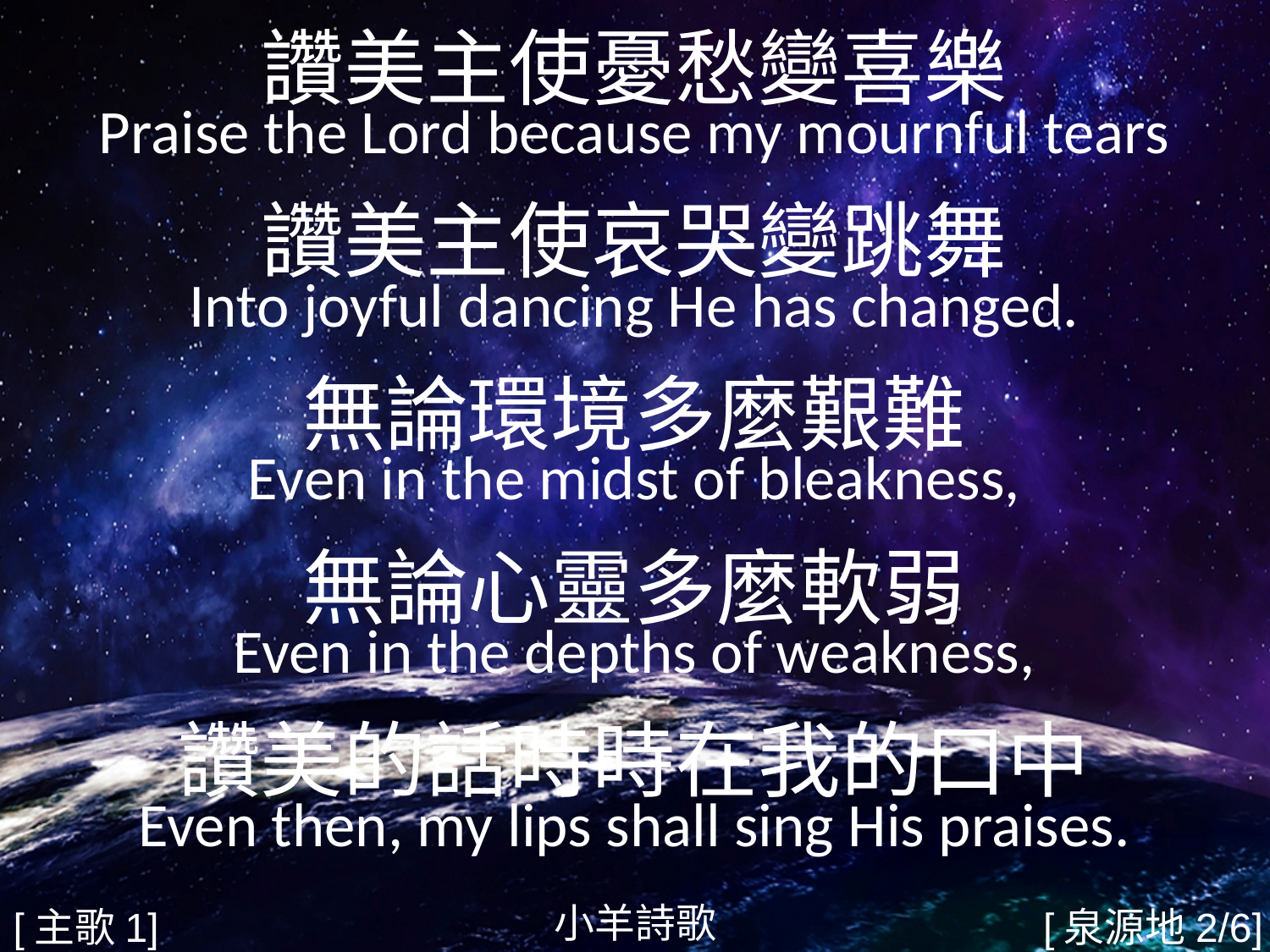

讚美主使憂愁變喜樂
Praise the Lord because my mournful tears

讚美主使哀哭變跳舞
Into joyful dancing He has changed.

無論環境多麼艱難
Even in the midst of bleakness,

無論心靈多麼軟弱
Even in the depths of weakness,

讚美的話時時在我的口中
Even then, my lips shall sing His praises.
#

小羊詩歌
[主歌1]
[泉源地2/6]